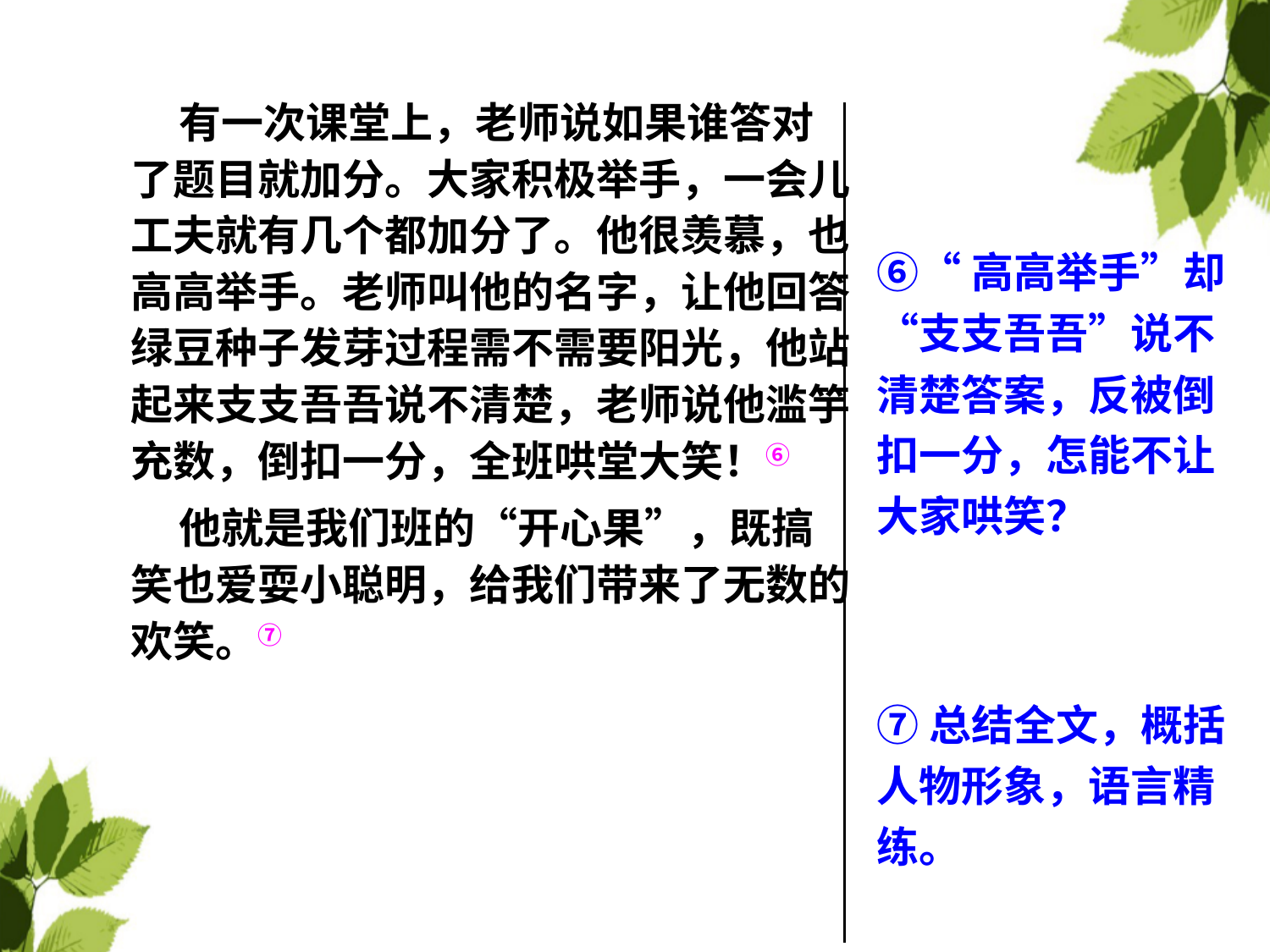

有一次课堂上，老师说如果谁答对了题目就加分。大家积极举手，一会儿工夫就有几个都加分了。他很羡慕，也高高举手。老师叫他的名字，让他回答绿豆种子发芽过程需不需要阳光，他站起来支支吾吾说不清楚，老师说他滥竽充数，倒扣一分，全班哄堂大笑！⑥
    他就是我们班的“开心果”，既搞笑也爱耍小聪明，给我们带来了无数的欢笑。⑦
⑥“高高举手”却“支支吾吾”说不清楚答案，反被倒扣一分，怎能不让大家哄笑？
⑦总结全文，概括人物形象，语言精练。